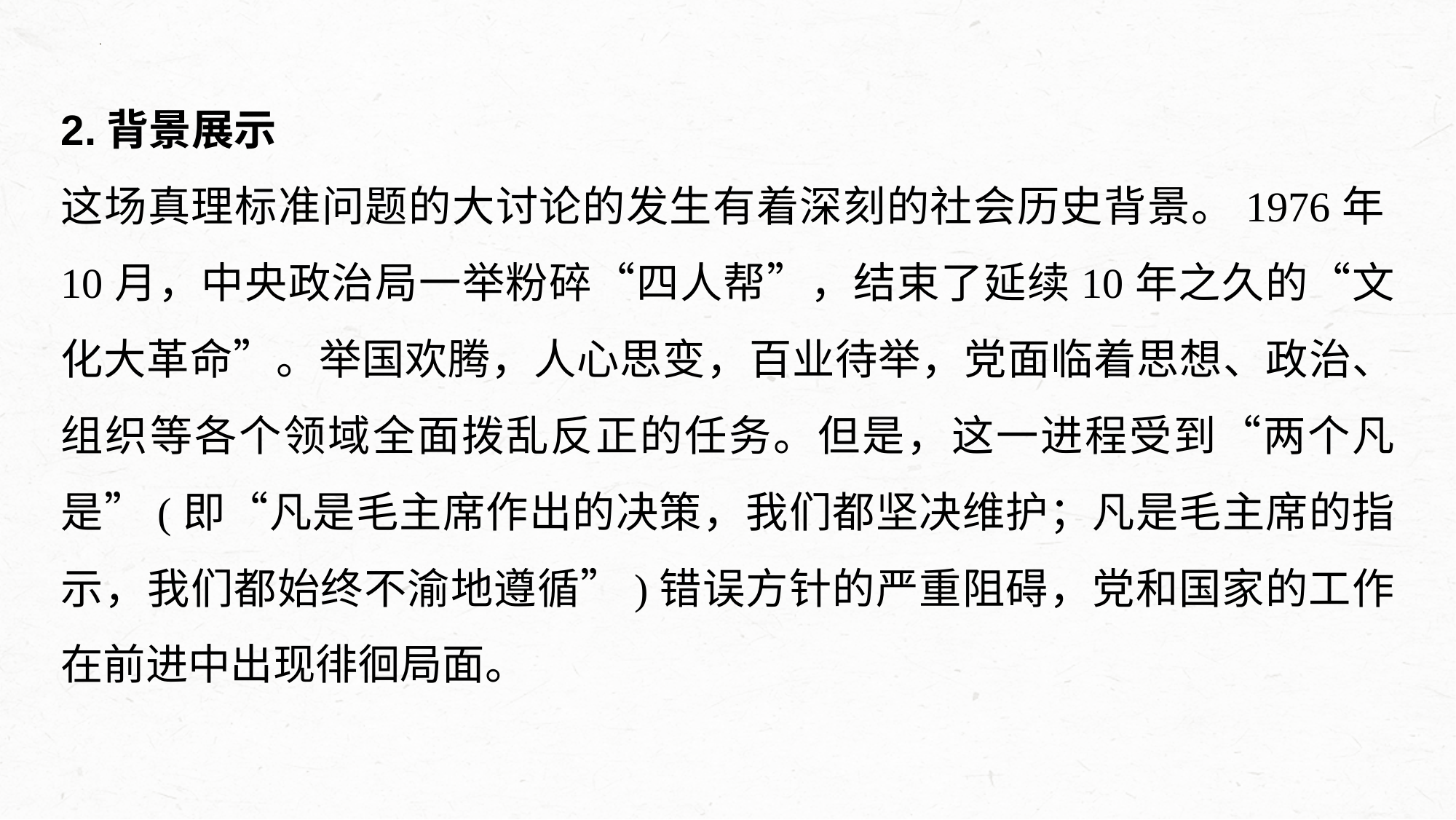

2.背景展示
这场真理标准问题的大讨论的发生有着深刻的社会历史背景。1976年10月，中央政治局一举粉碎“四人帮”，结束了延续10年之久的“文化大革命”。举国欢腾，人心思变，百业待举，党面临着思想、政治、组织等各个领域全面拨乱反正的任务。但是，这一进程受到“两个凡是”(即“凡是毛主席作出的决策，我们都坚决维护；凡是毛主席的指示，我们都始终不渝地遵循”)错误方针的严重阻碍，党和国家的工作在前进中出现徘徊局面。